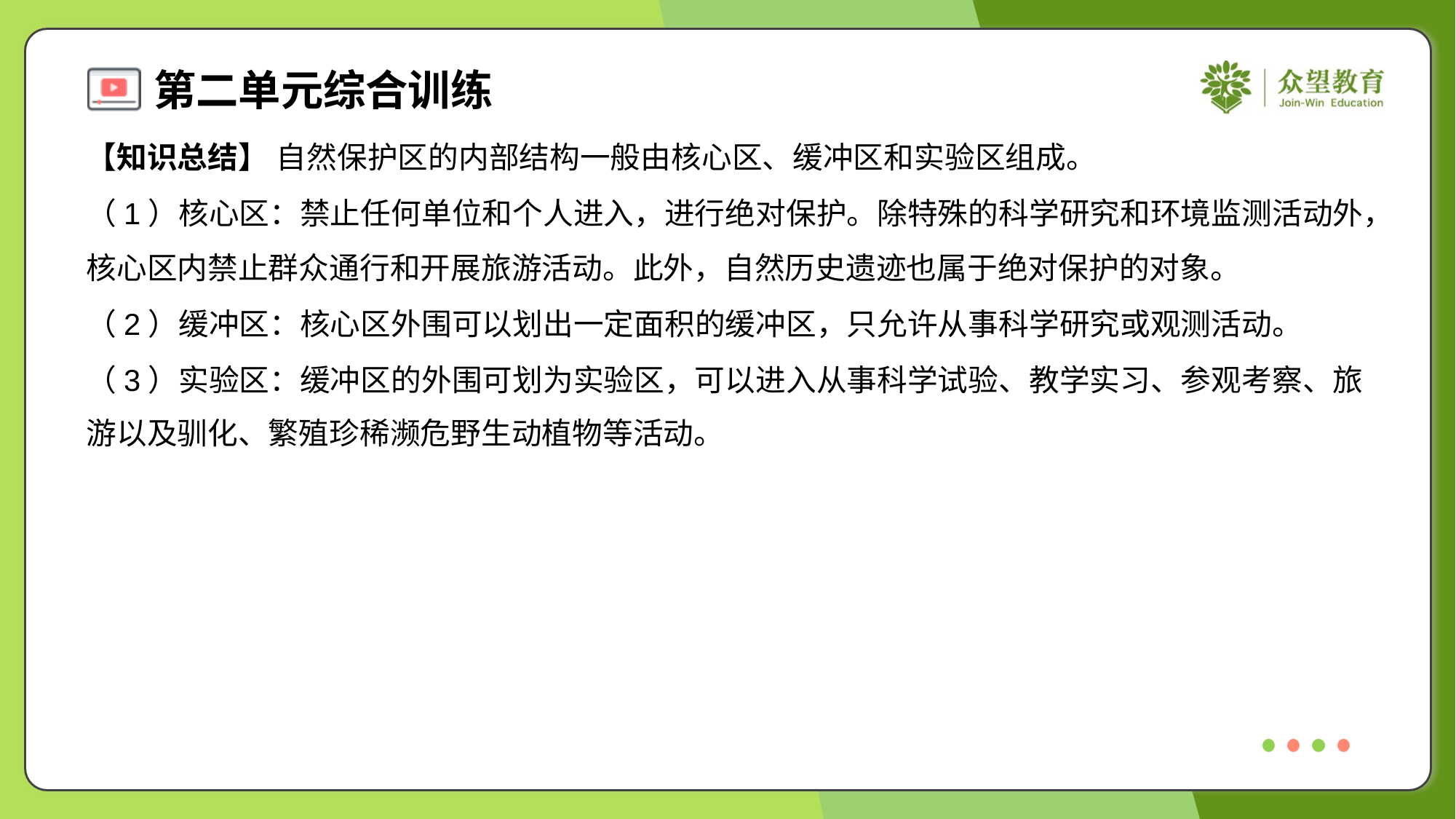

【知识总结】 自然保护区的内部结构一般由核心区、缓冲区和实验区组成。
（1）核心区：禁止任何单位和个人进入，进行绝对保护。除特殊的科学研究和环境监测活动外，
核心区内禁止群众通行和开展旅游活动。此外，自然历史遗迹也属于绝对保护的对象。
（2）缓冲区：核心区外围可以划出一定面积的缓冲区，只允许从事科学研究或观测活动。
（3）实验区：缓冲区的外围可划为实验区，可以进入从事科学试验、教学实习、参观考察、旅
游以及驯化、繁殖珍稀濒危野生动植物等活动。